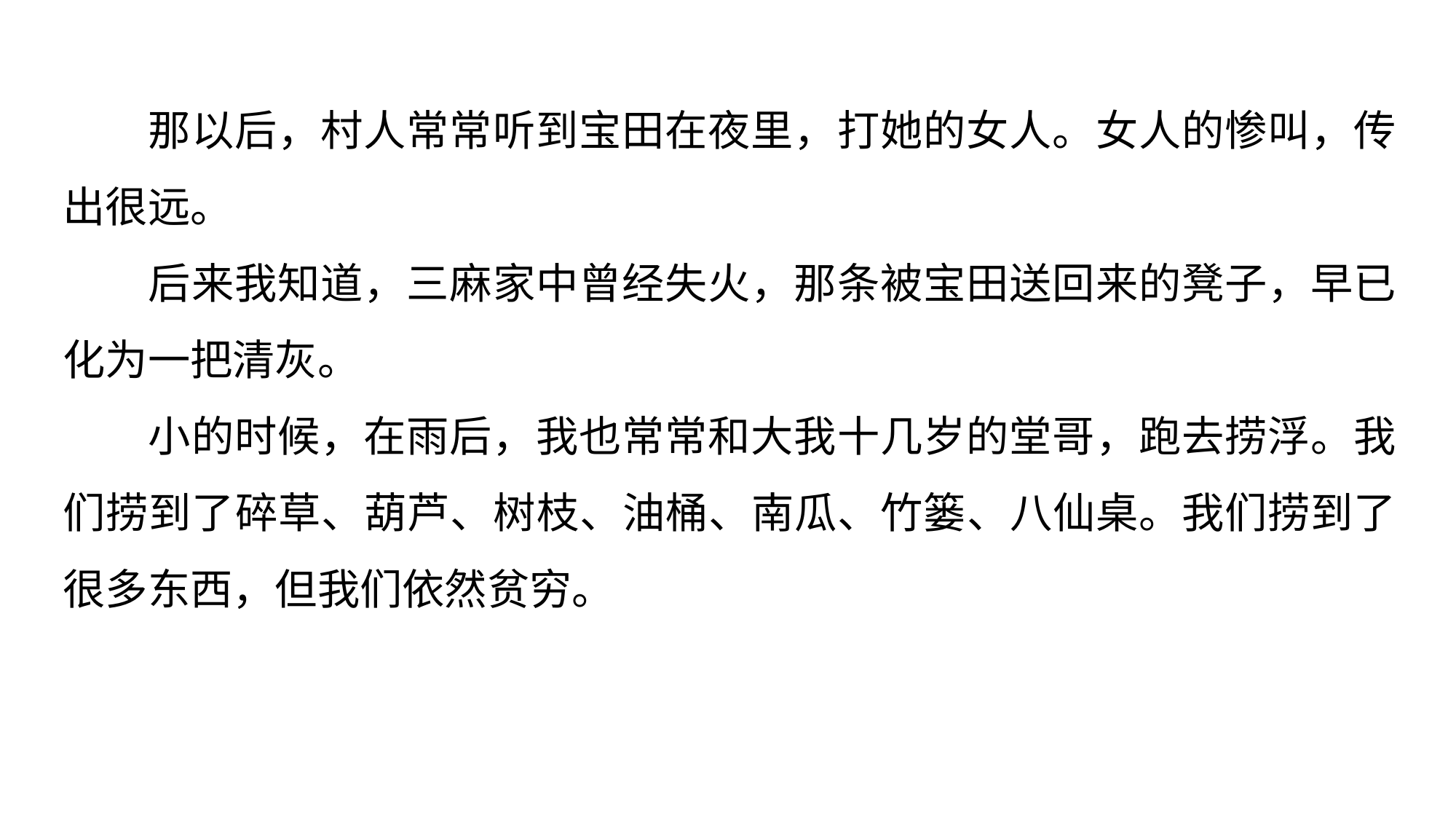

那以后，村人常常听到宝田在夜里，打她的女人。女人的惨叫，传出很远。
后来我知道，三麻家中曾经失火，那条被宝田送回来的凳子，早已化为一把清灰。
小的时候，在雨后，我也常常和大我十几岁的堂哥，跑去捞浮。我们捞到了碎草、葫芦、树枝、油桶、南瓜、竹篓、八仙桌。我们捞到了很多东西，但我们依然贫穷。